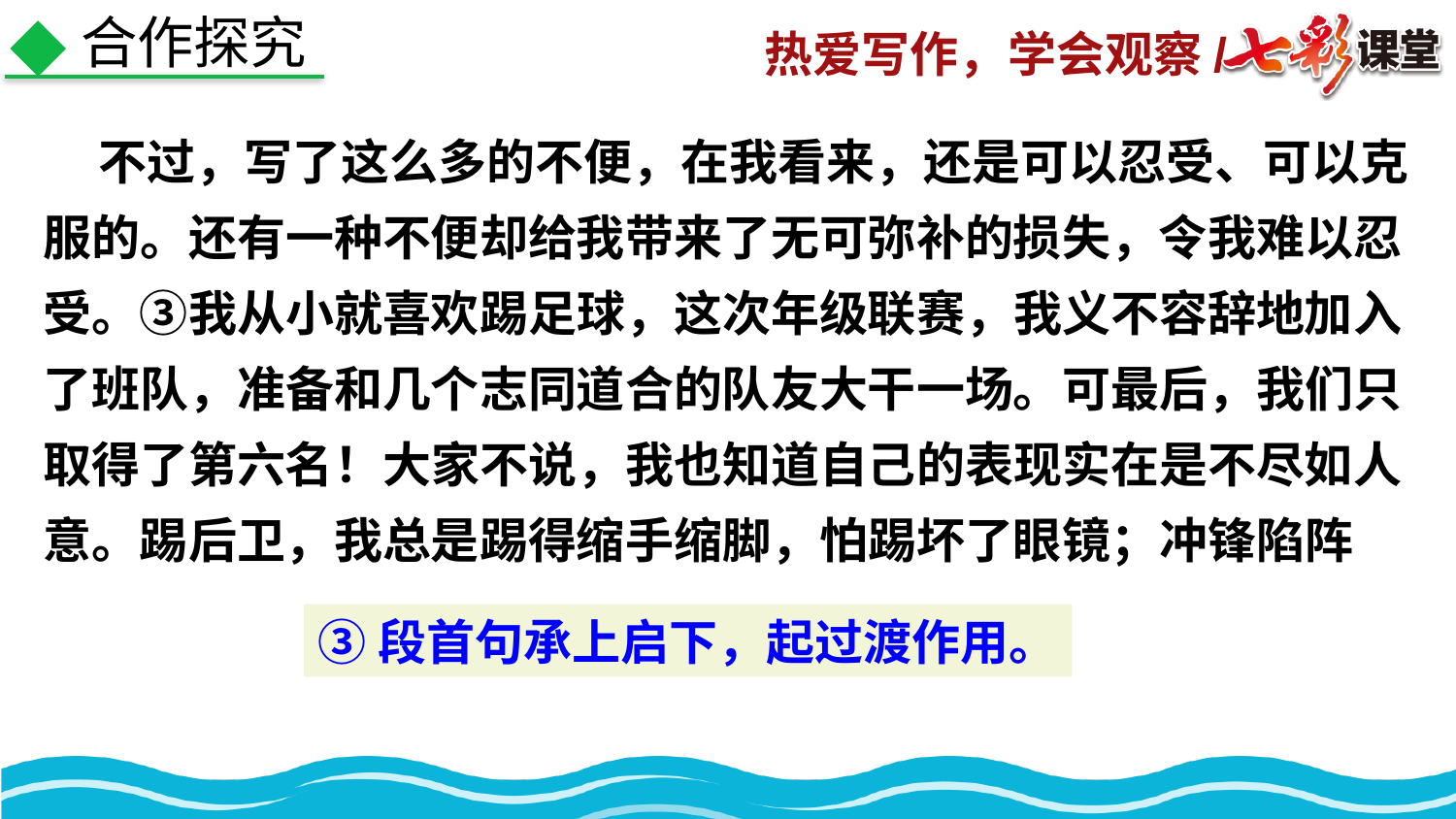

合作探究

    不过，写了这么多的不便，在我看来，还是可以忍受、可以克服的。还有一种不便却给我带来了无可弥补的损失，令我难以忍受。③我从小就喜欢踢足球，这次年级联赛，我义不容辞地加入了班队，准备和几个志同道合的队友大干一场。可最后，我们只取得了第六名！大家不说，我也知道自己的表现实在是不尽如人意。踢后卫，我总是踢得缩手缩脚，怕踢坏了眼镜；冲锋陷阵
③段首句承上启下，起过渡作用。